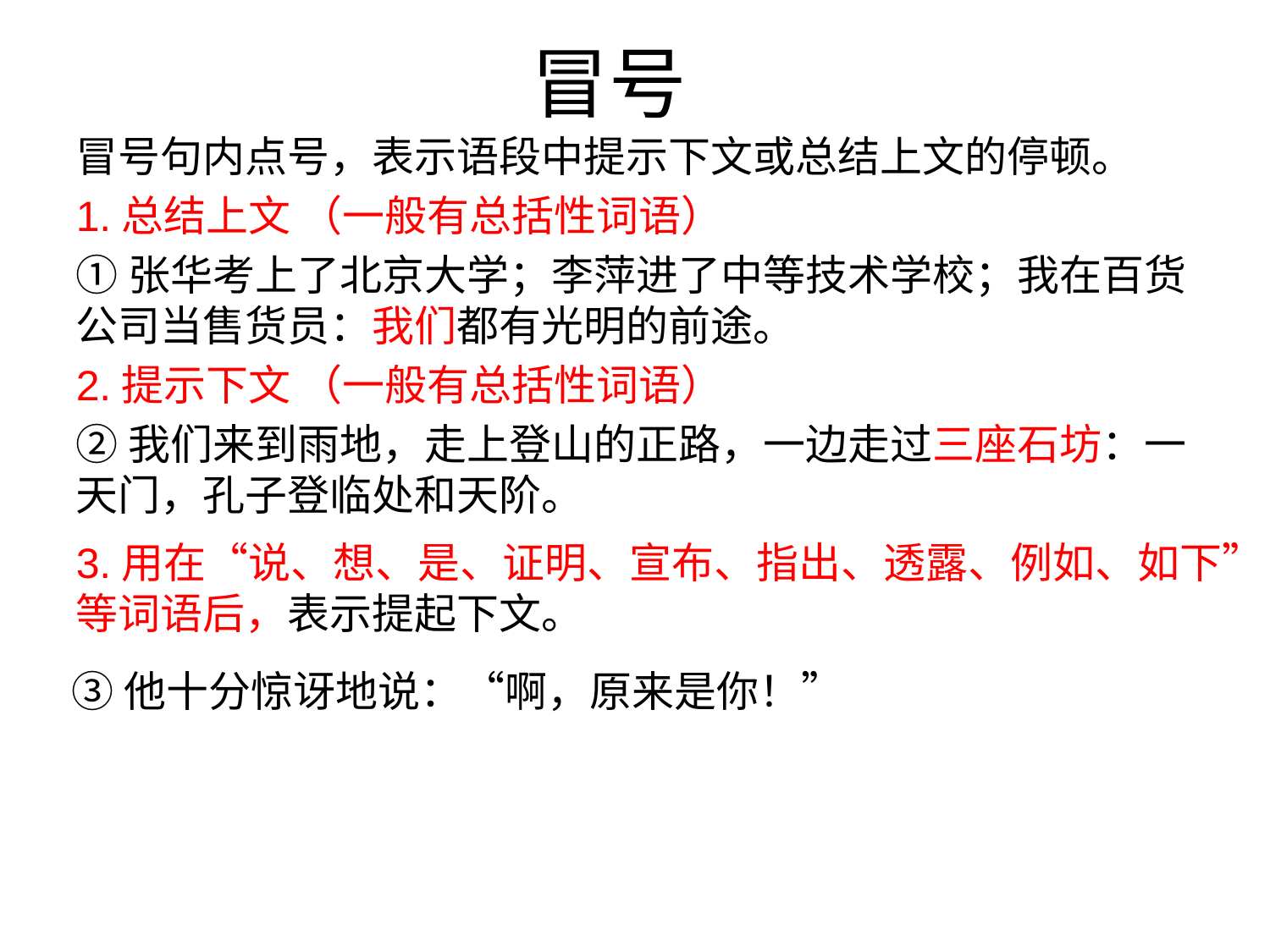

# 冒号
冒号句内点号，表示语段中提示下文或总结上文的停顿。
1.总结上文 （一般有总括性词语）
①张华考上了北京大学；李萍进了中等技术学校；我在百货公司当售货员：我们都有光明的前途。
2.提示下文 （一般有总括性词语）
②我们来到雨地，走上登山的正路，一边走过三座石坊：一天门，孔子登临处和天阶。

3.用在“说、想、是、证明、宣布、指出、透露、例如、如下”
等词语后，表示提起下文。
③他十分惊讶地说：“啊，原来是你！”